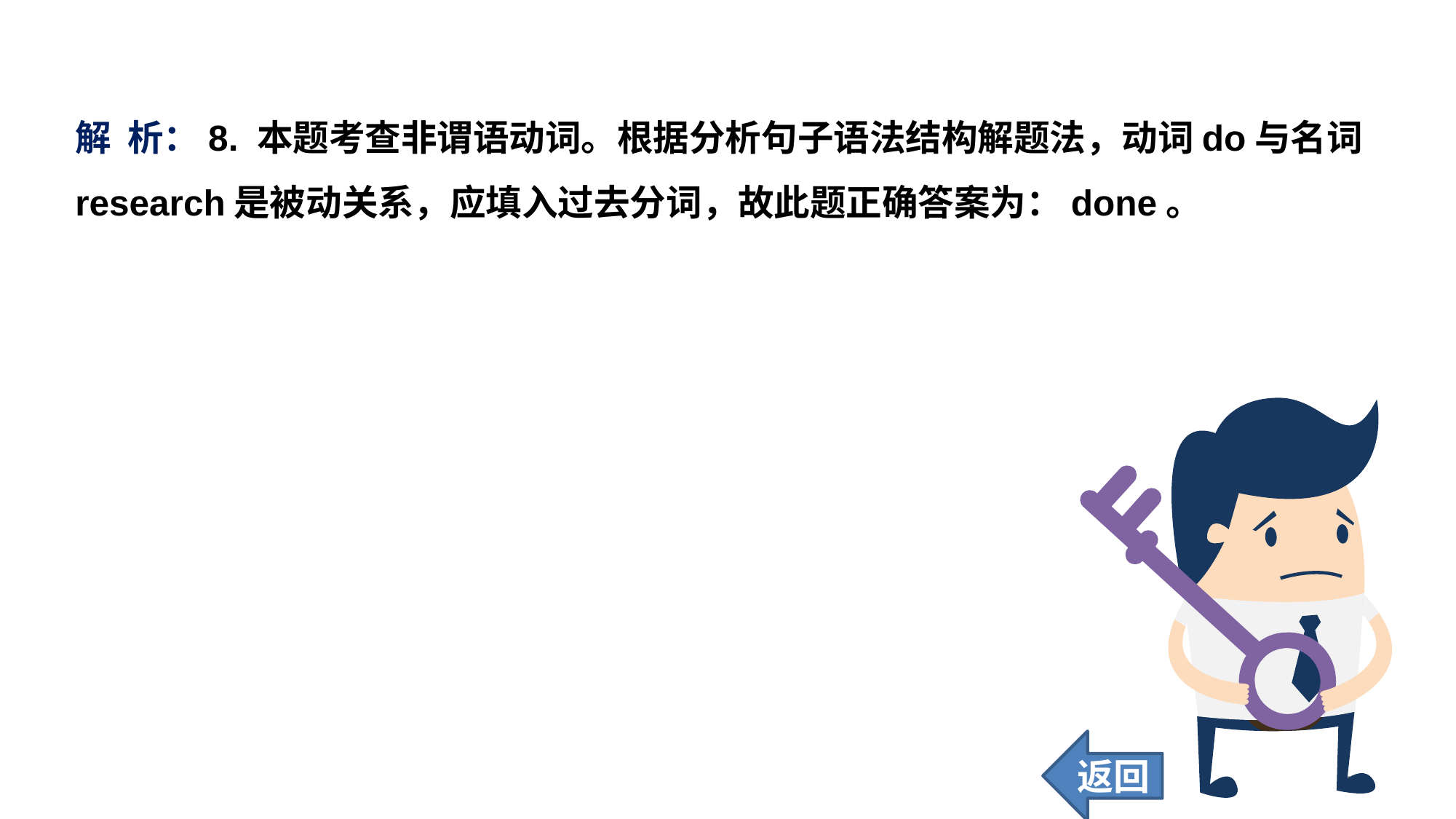

解  析：8. 本题考查非谓语动词。根据分析句子语法结构解题法，动词do与名词research是被动关系，应填入过去分词，故此题正确答案为：done。

返回
179